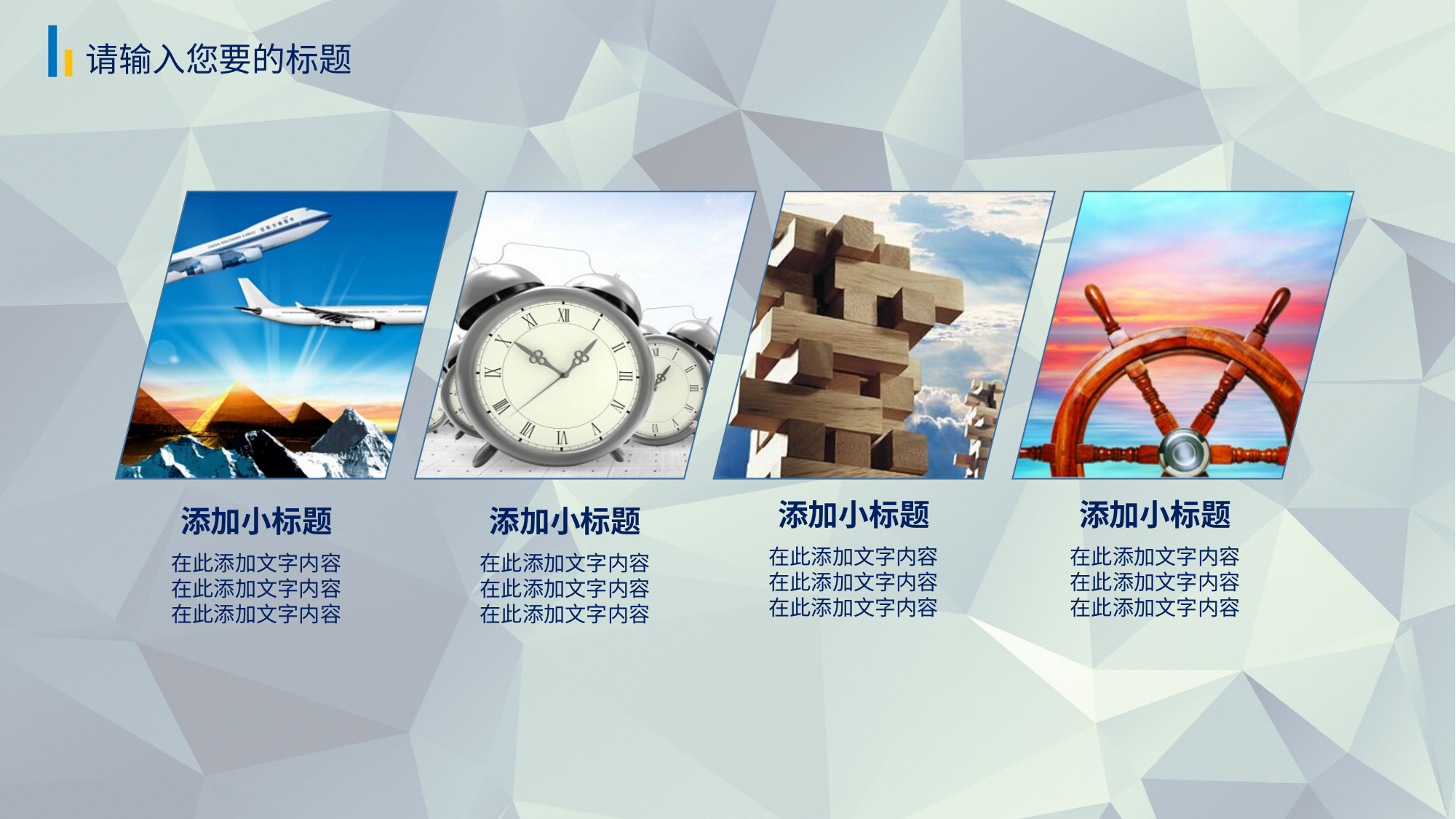

请输入您要的标题

添加小标题
在此添加文字内容在此添加文字内容在此添加文字内容

添加小标题
在此添加文字内容在此添加文字内容在此添加文字内容

添加小标题
在此添加文字内容在此添加文字内容在此添加文字内容

添加小标题
在此添加文字内容在此添加文字内容在此添加文字内容